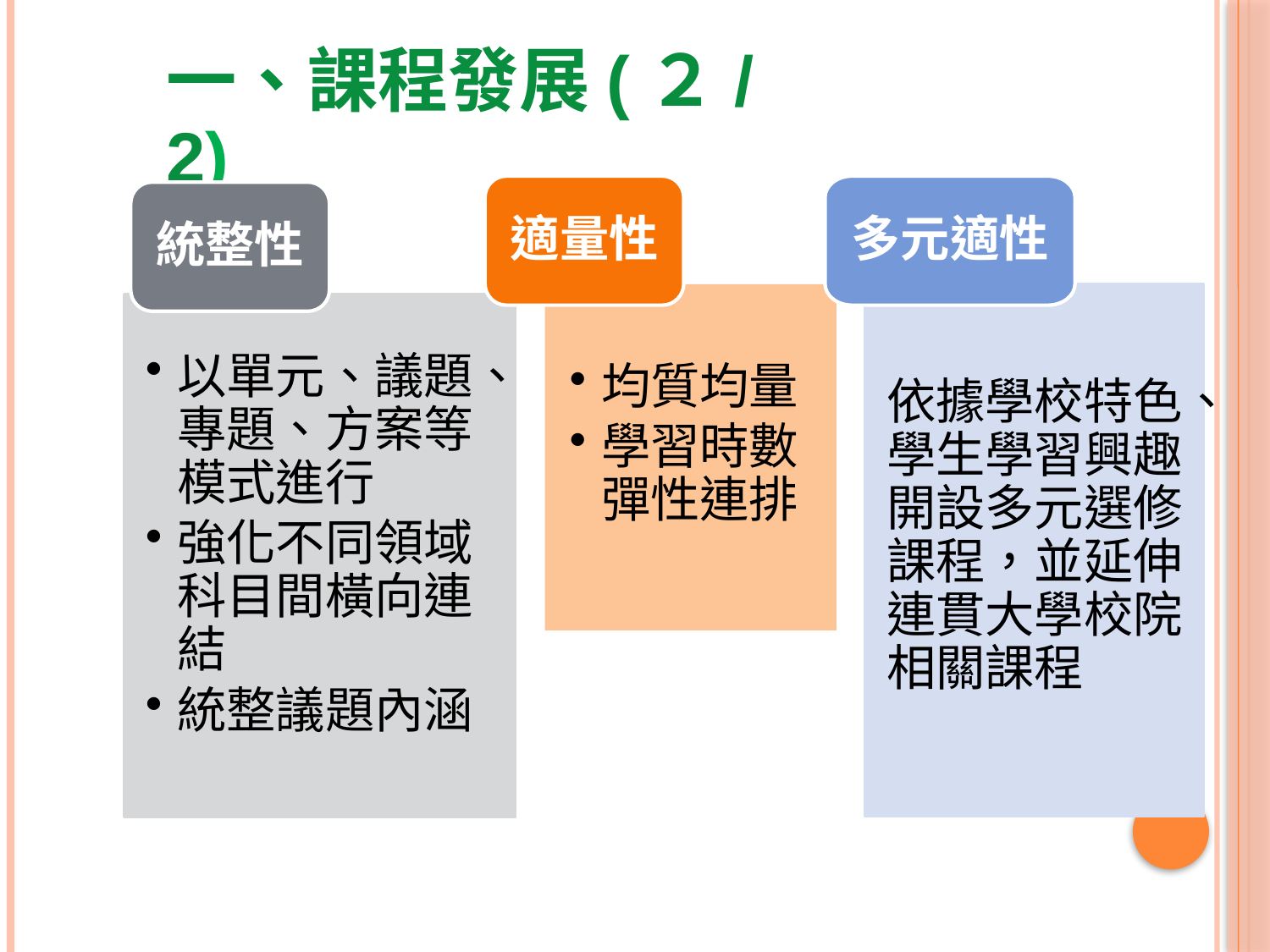

一、課程發展(２/2)
適量性
多元適性
統整性
依據學校特色、學生學習興趣開設多元選修課程，並延伸連貫大學校院相關課程

均質均量
學習時數彈性連排

以單元、議題、專題、方案等模式進行
強化不同領域科目間橫向連結
統整議題內涵